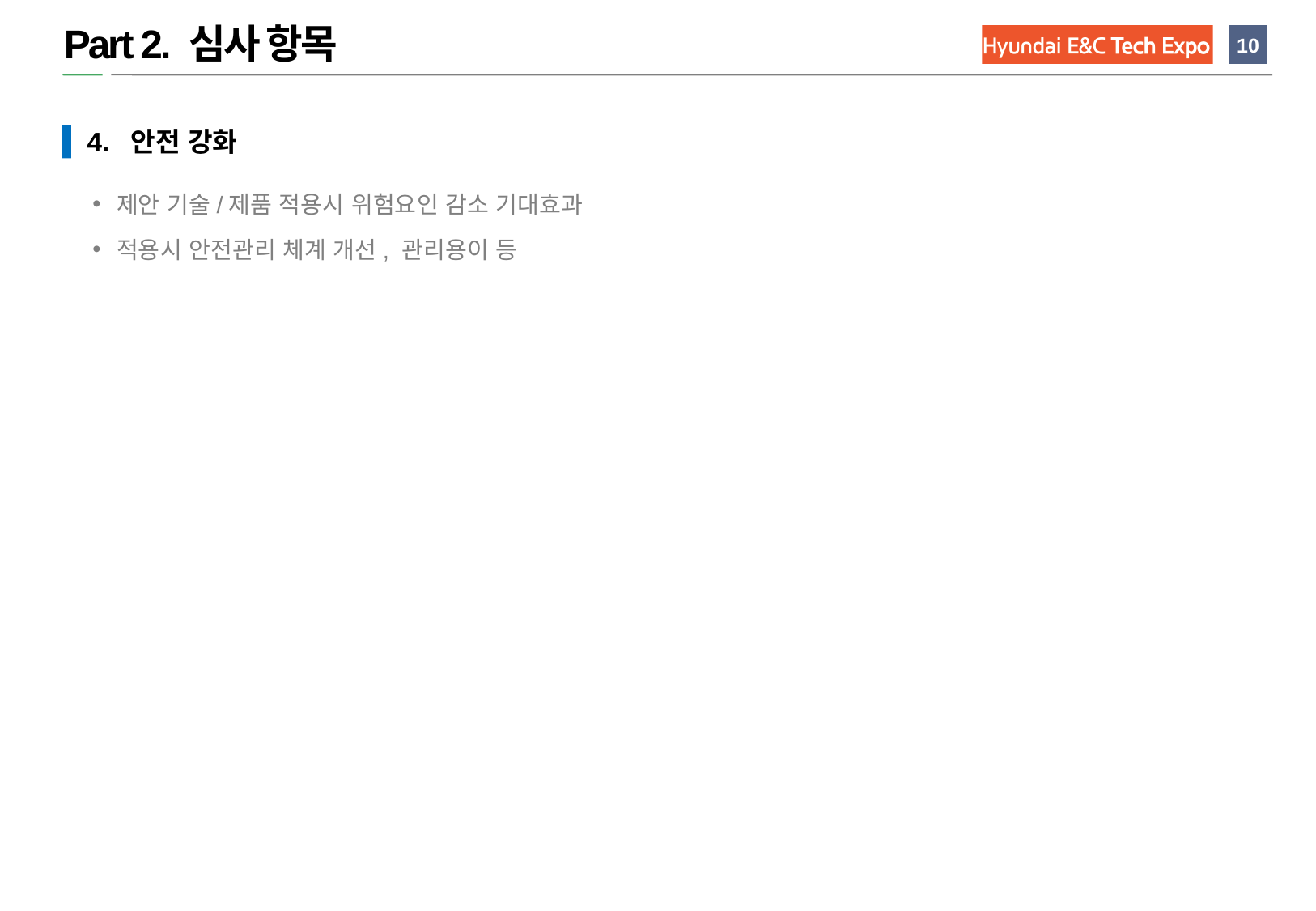

Part 2. 심사 항목
    4.  안전 강화

제안 기술/제품 적용시 위험요인 감소 기대효과
적용시 안전관리 체계 개선, 관리용이 등